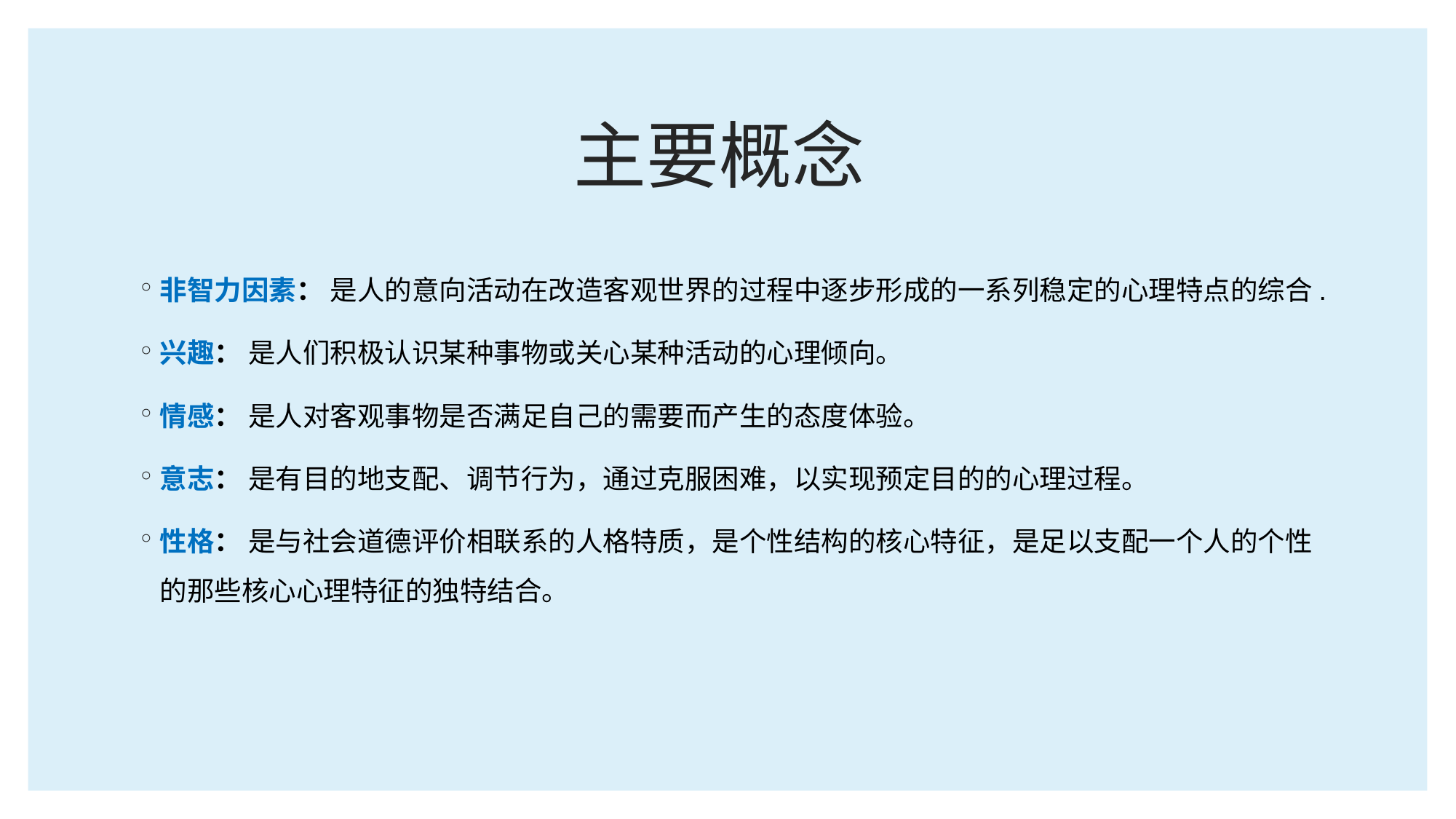

# 主要概念
非智力因素： 是人的意向活动在改造客观世界的过程中逐步形成的一系列稳定的心理特点的综合.
兴趣： 是人们积极认识某种事物或关心某种活动的心理倾向。
情感： 是人对客观事物是否满足自己的需要而产生的态度体验。
意志： 是有目的地支配、调节行为，通过克服困难，以实现预定目的的心理过程。
性格： 是与社会道德评价相联系的人格特质，是个性结构的核心特征，是足以支配一个人的个性的那些核心心理特征的独特结合。